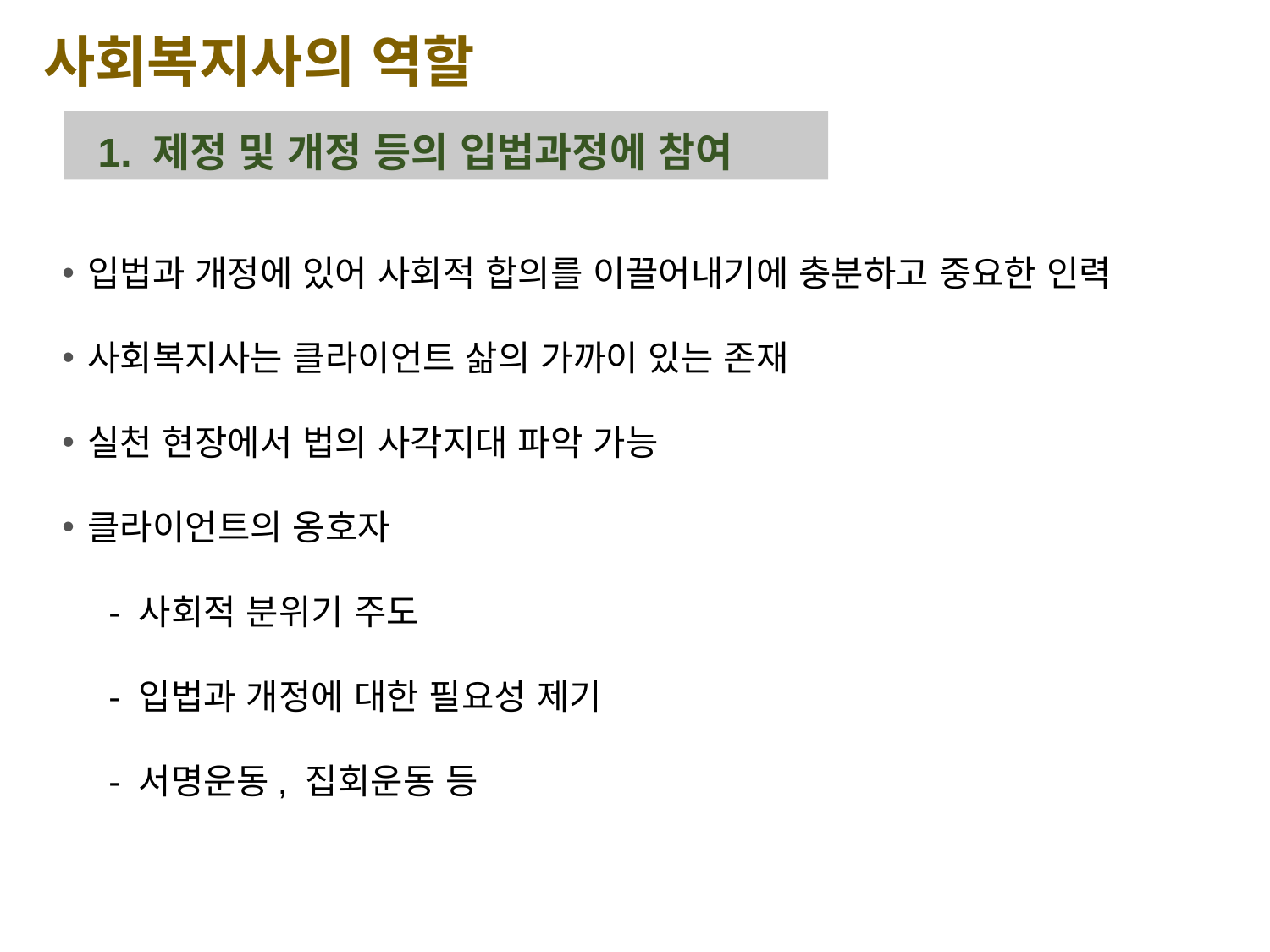

사회복지사의 역할

1. 제정 및 개정 등의 입법과정에 참여
입법과 개정에 있어 사회적 합의를 이끌어내기에 충분하고 중요한 인력
사회복지사는 클라이언트 삶의 가까이 있는 존재
실천 현장에서 법의 사각지대 파악 가능
클라이언트의 옹호자
 - 사회적 분위기 주도
 - 입법과 개정에 대한 필요성 제기
 - 서명운동, 집회운동 등